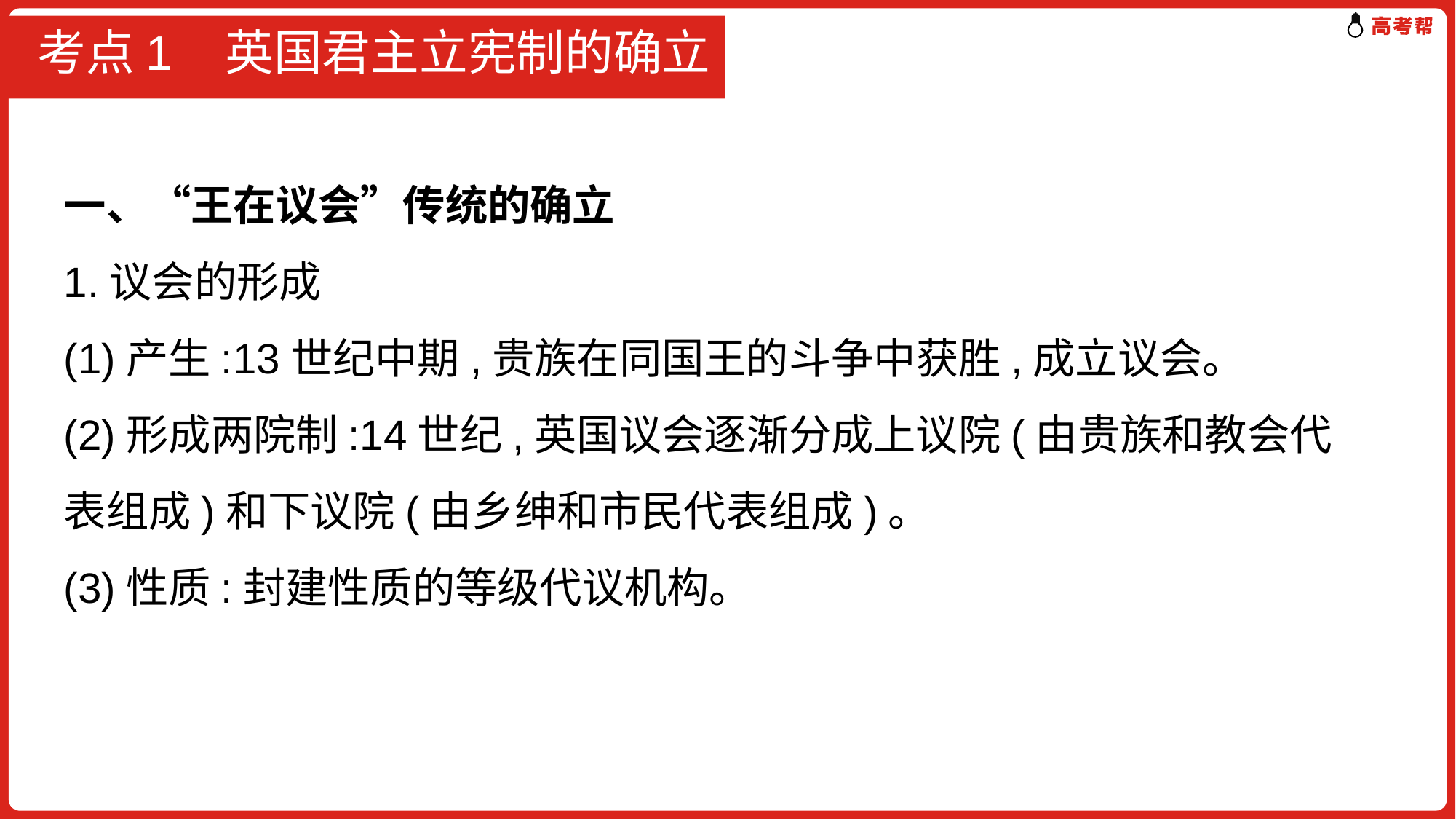

# 考点1   英国君主立宪制的确立
一、“王在议会”传统的确立
1.议会的形成
(1)产生:13世纪中期,贵族在同国王的斗争中获胜,成立议会。
(2)形成两院制:14世纪,英国议会逐渐分成上议院(由贵族和教会代表组成)和下议院(由乡绅和市民代表组成)。
(3)性质:封建性质的等级代议机构。